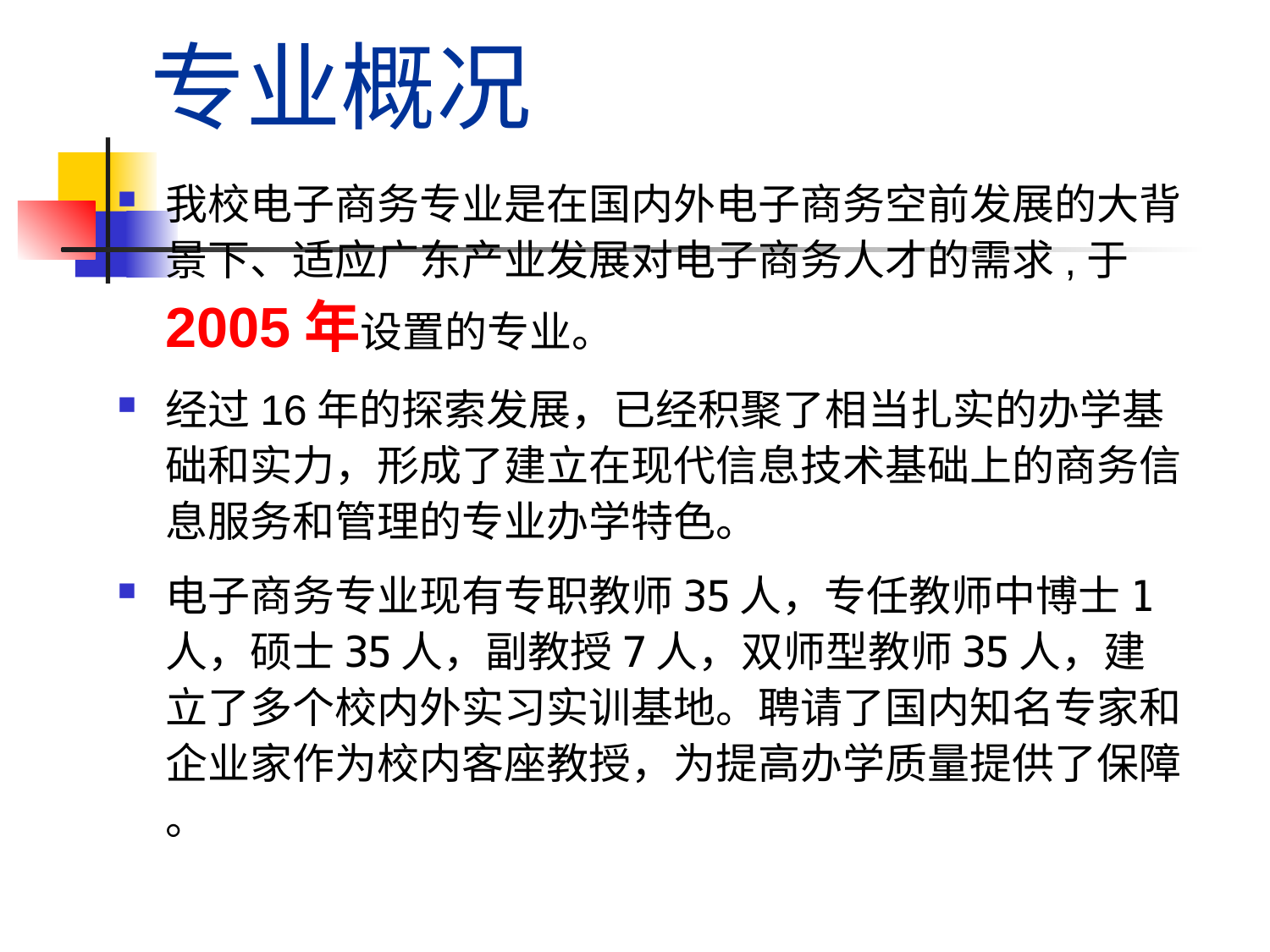

# 专业概况
我校电子商务专业是在国内外电子商务空前发展的大背景下、适应广东产业发展对电子商务人才的需求,于2005年设置的专业。
经过16年的探索发展，已经积聚了相当扎实的办学基础和实力，形成了建立在现代信息技术基础上的商务信息服务和管理的专业办学特色。
电子商务专业现有专职教师35人，专任教师中博士1人，硕士35人，副教授7人，双师型教师35人，建立了多个校内外实习实训基地。聘请了国内知名专家和企业家作为校内客座教授，为提高办学质量提供了保障 。
3